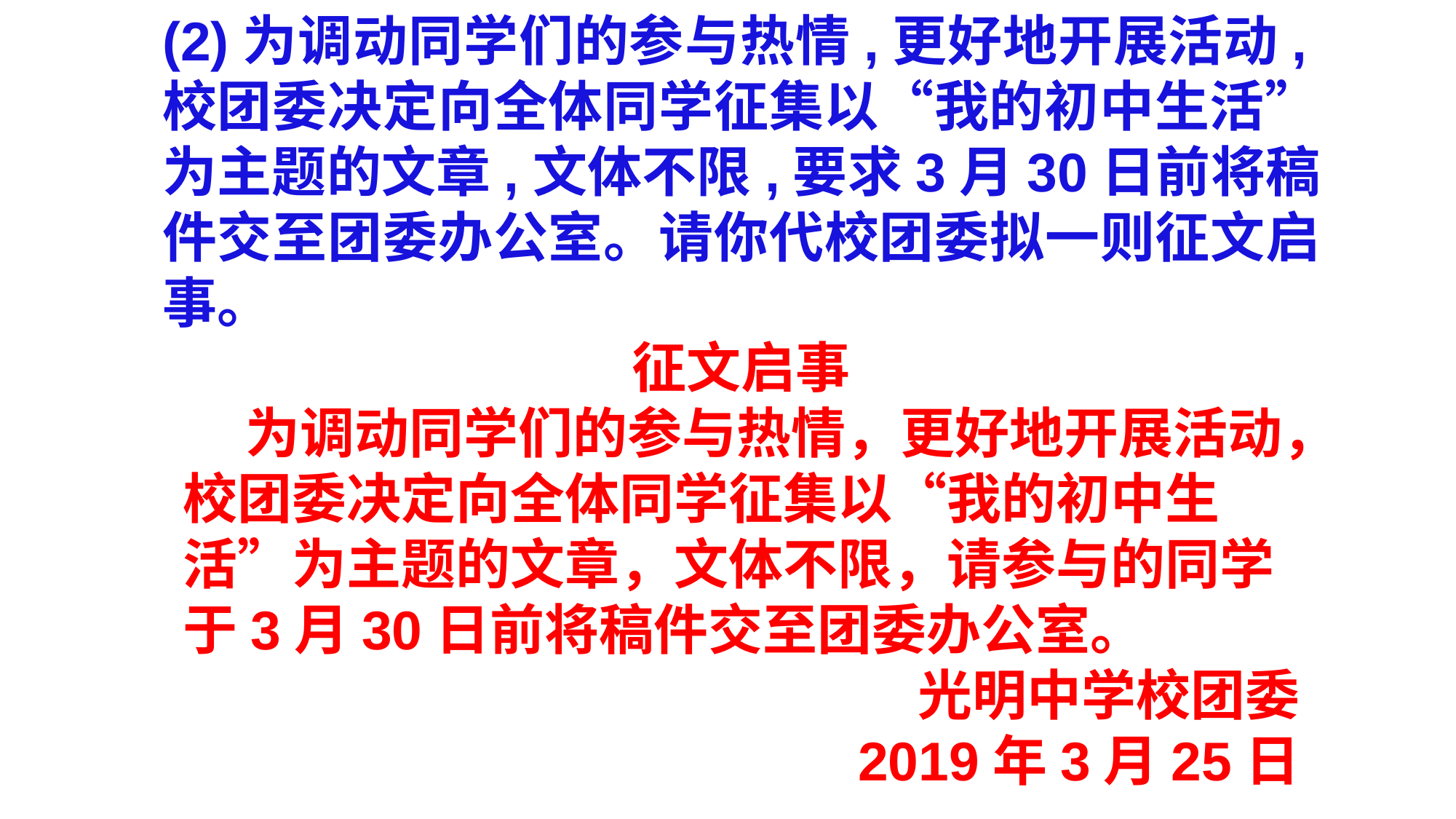

(2)为调动同学们的参与热情,更好地开展活动,校团委决定向全体同学征集以“我的初中生活”为主题的文章,文体不限,要求3月30日前将稿件交至团委办公室。请你代校团委拟一则征文启事。
征文启事
    为调动同学们的参与热情，更好地开展活动，校团委决定向全体同学征集以“我的初中生活”为主题的文章，文体不限，请参与的同学于3月30日前将稿件交至团委办公室。
光明中学校团委
2019年3月25日